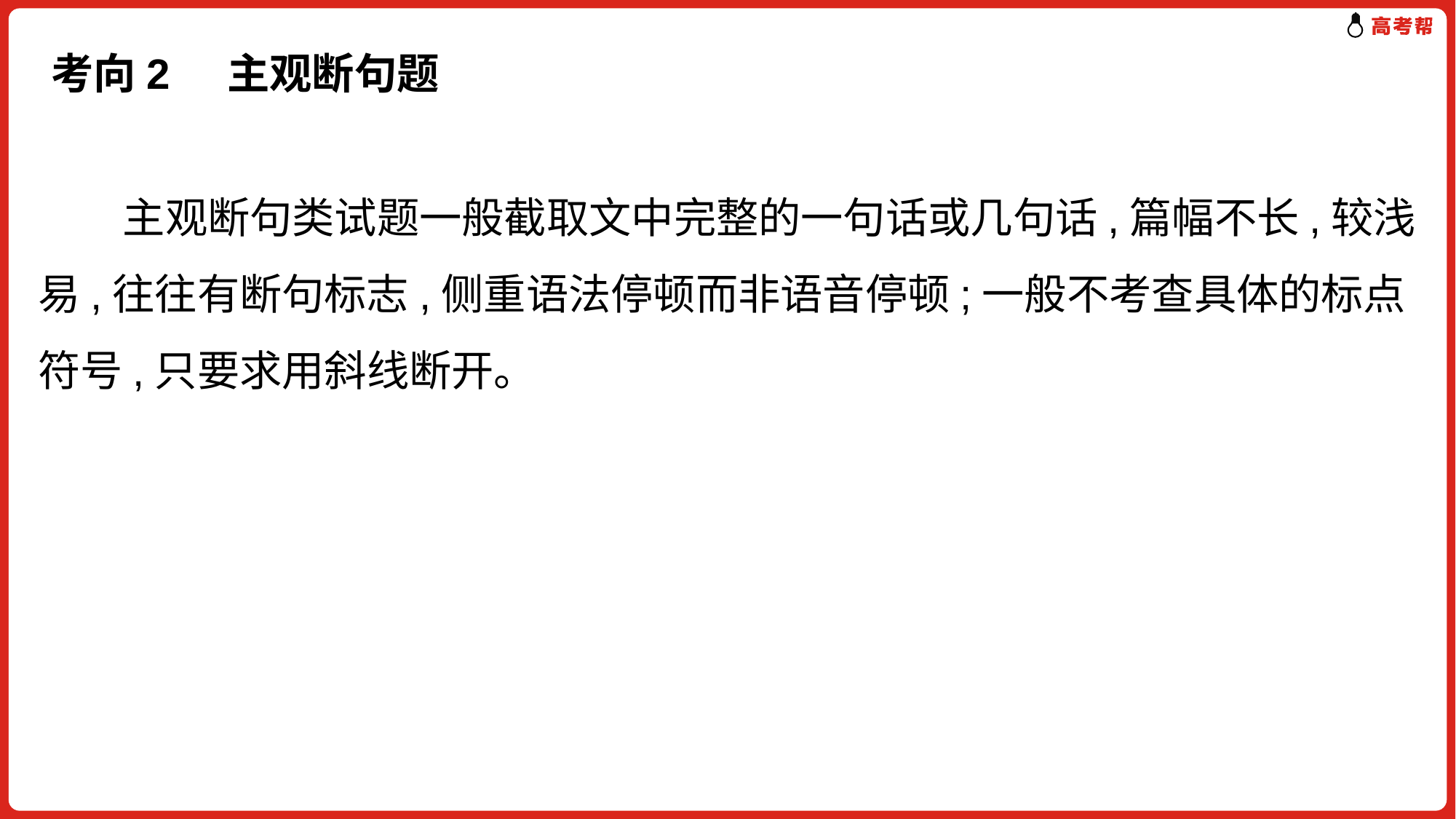

# 考向2    主观断句题
　　主观断句类试题一般截取文中完整的一句话或几句话,篇幅不长,较浅易,往往有断句标志,侧重语法停顿而非语音停顿;一般不考查具体的标点符号,只要求用斜线断开。